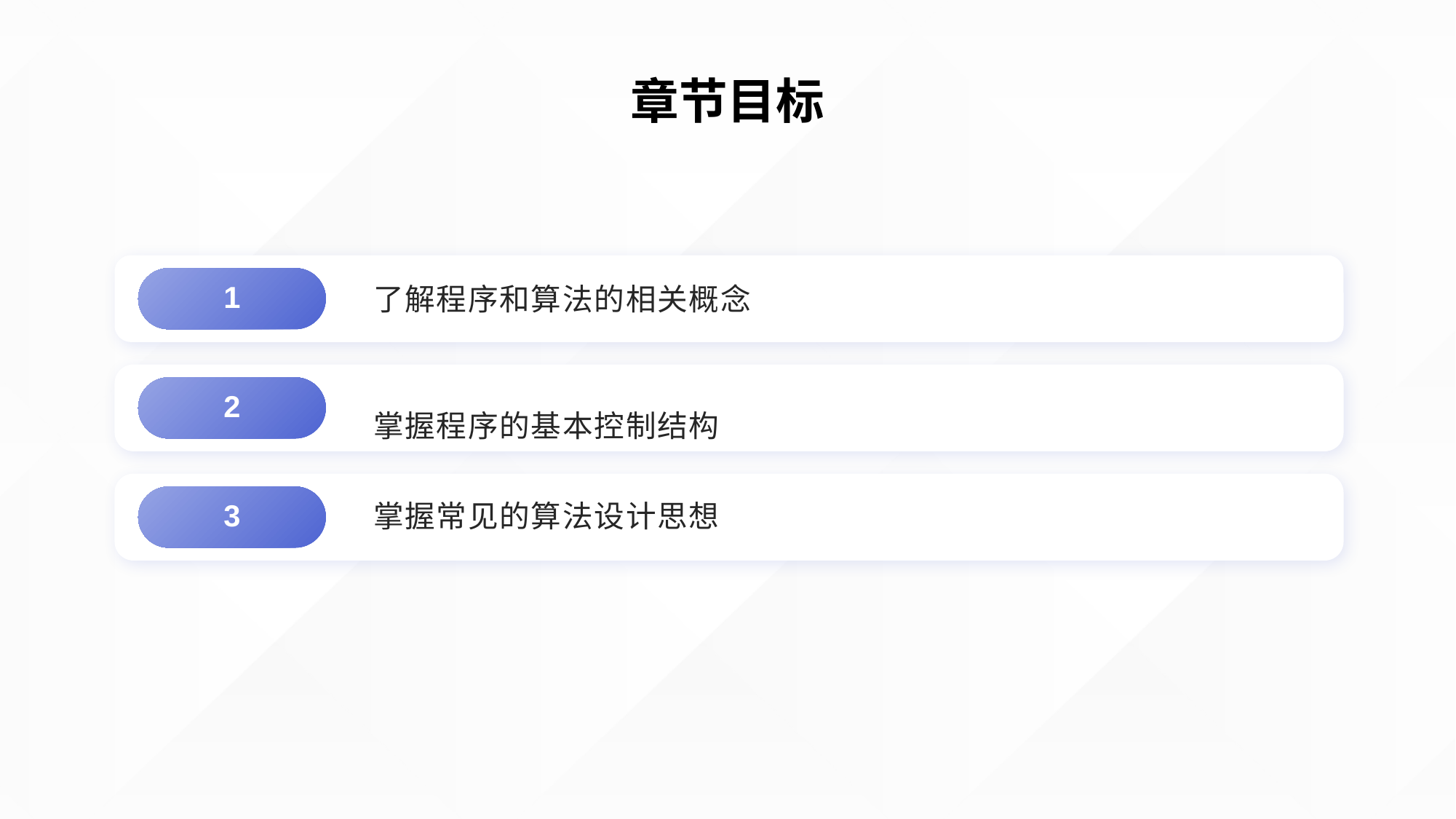

# 章节目标

了解程序和算法的相关概念
1

掌握程序的基本控制结构
2

掌握常见的算法设计思想
3